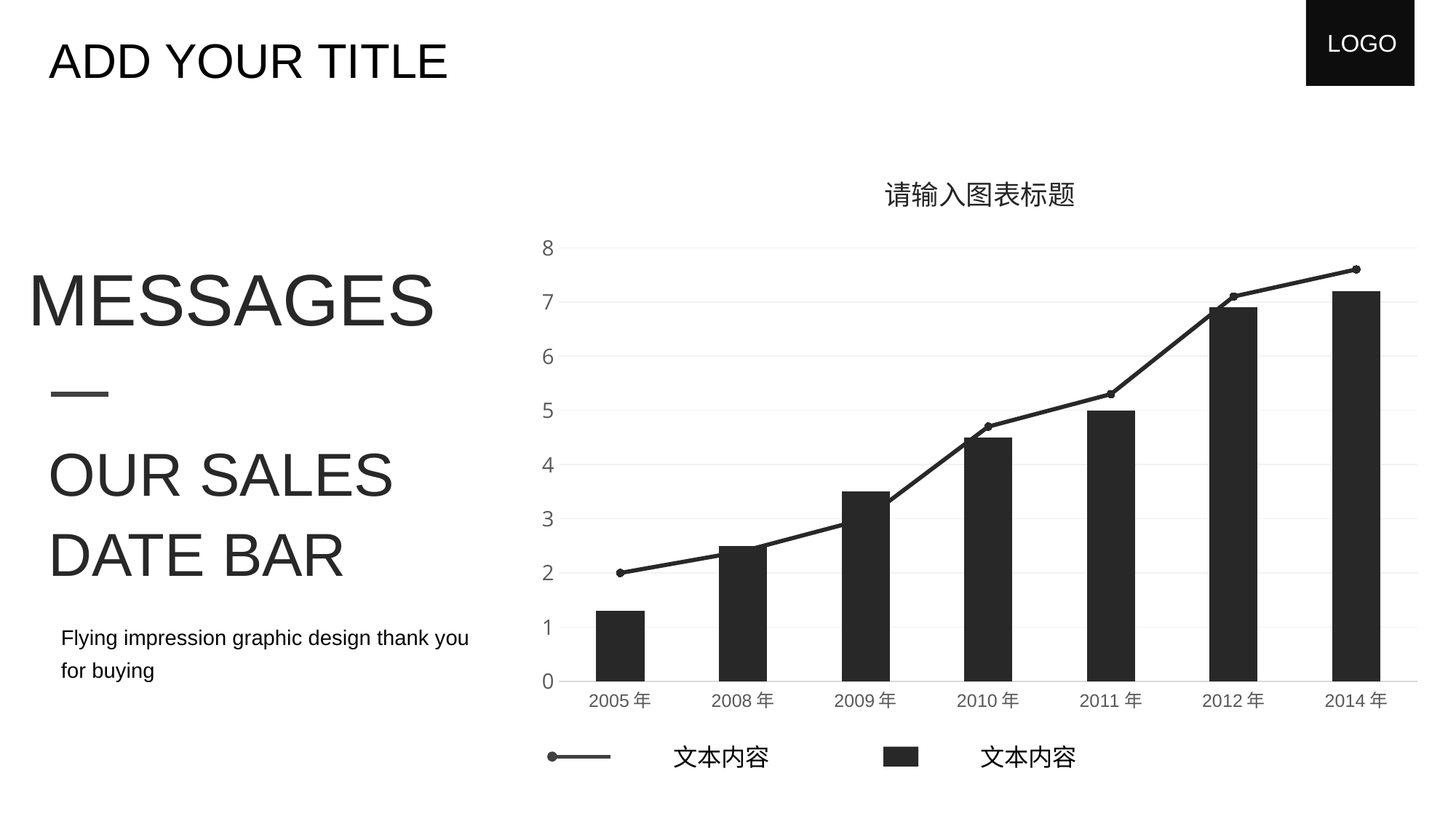

LOGO
ADD YOUR TITLE
22

### Chart: 请输入图表标题

| Category | 系列 1 | 系列 12 |
|---|---|---|
| 2005年 | 1.3 | 2.0 |
| 2008年 | 2.5 | 2.4 |
| 2009年 | 3.5 | 3.0 |
| 2010年 | 4.5 | 4.7 |
| 2011年 | 5.0 | 5.3 |
| 2012年 | 6.9 | 7.1 |
| 2014年 | 7.2 | 7.6 |
文本内容
文本内容

MESSAGES
OUR SALES
DATE BAR
Flying impression graphic design thank you for buying